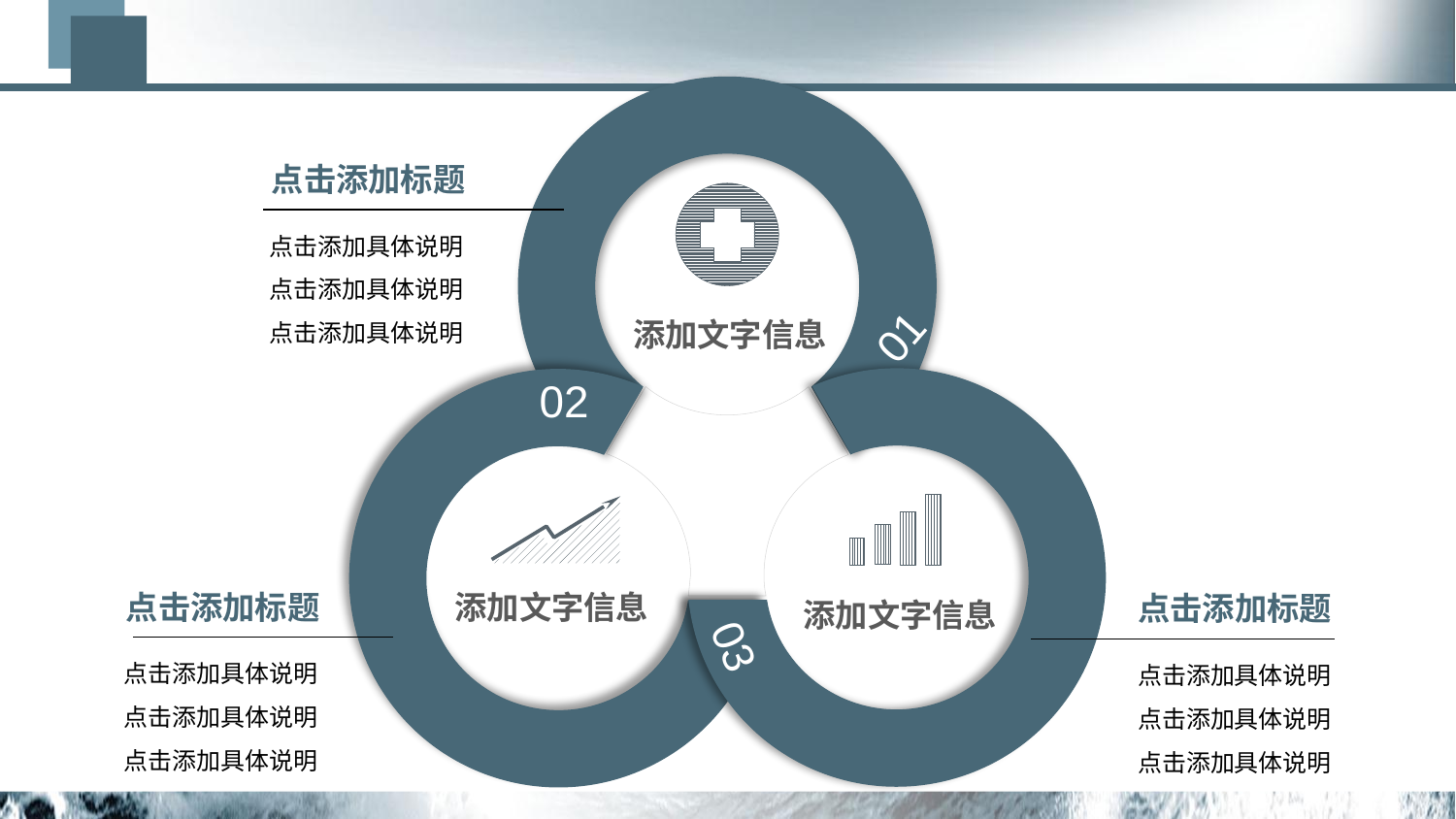

01
添加文字信息
点击添加标题
点击添加具体说明
点击添加具体说明
点击添加具体说明
02

添加文字信息

添加文字信息
03

点击添加标题
点击添加标题
点击添加具体说明
点击添加具体说明
点击添加具体说明
点击添加具体说明
点击添加具体说明
点击添加具体说明